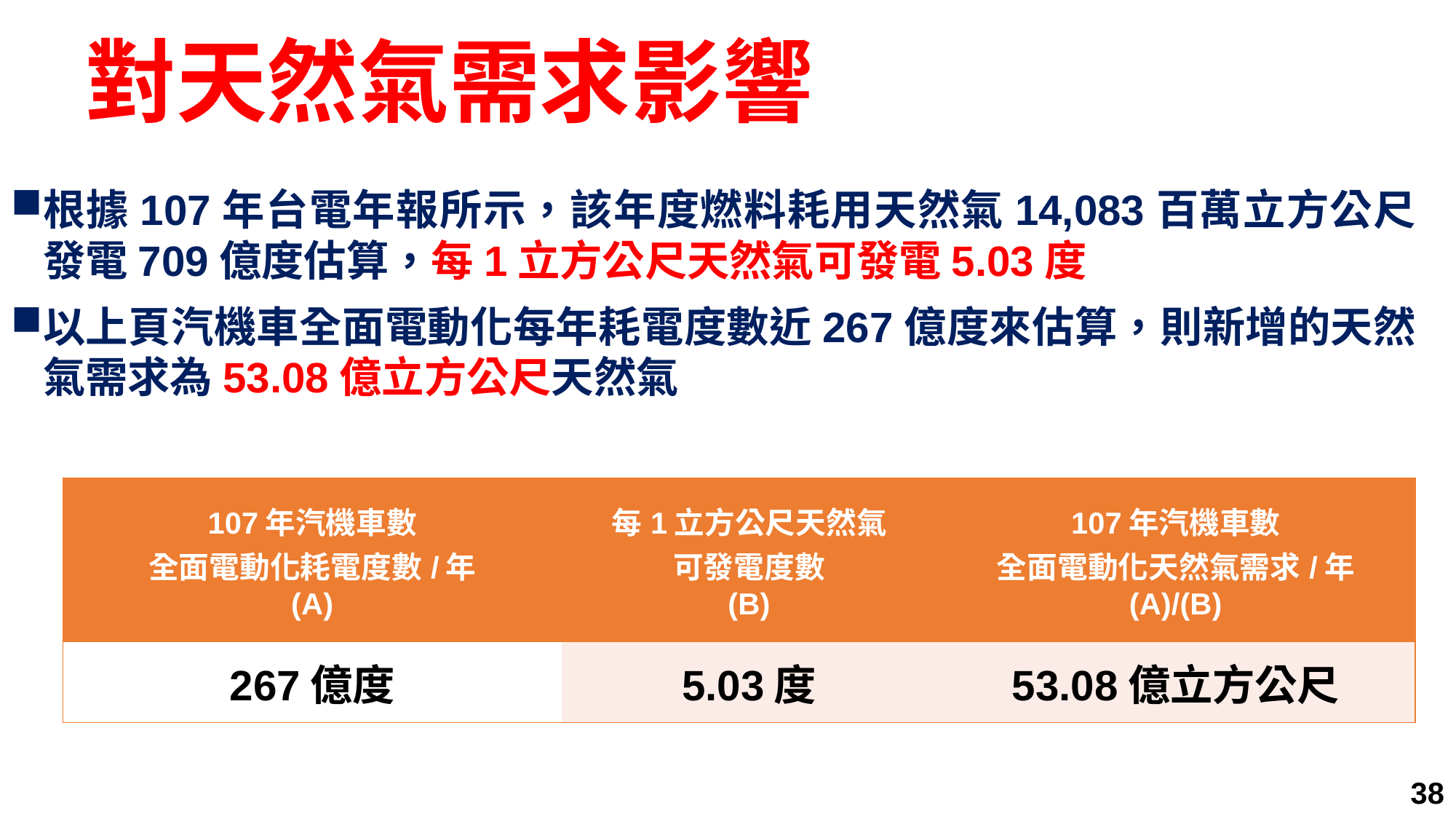

# 對天然氣需求影響
根據107年台電年報所示，該年度燃料耗用天然氣14,083百萬立方公尺發電709億度估算，每1立方公尺天然氣可發電5.03度
以上頁汽機車全面電動化每年耗電度數近267億度來估算，則新增的天然氣需求為53.08億立方公尺天然氣
| 107年汽機車數 全面電動化耗電度數/年 (A) | 每1立方公尺天然氣 可發電度數 (B) | 107年汽機車數 全面電動化天然氣需求/年 (A)/(B) |
| --- | --- | --- |
| 267億度 | 5.03度 | 53.08億立方公尺 |
38